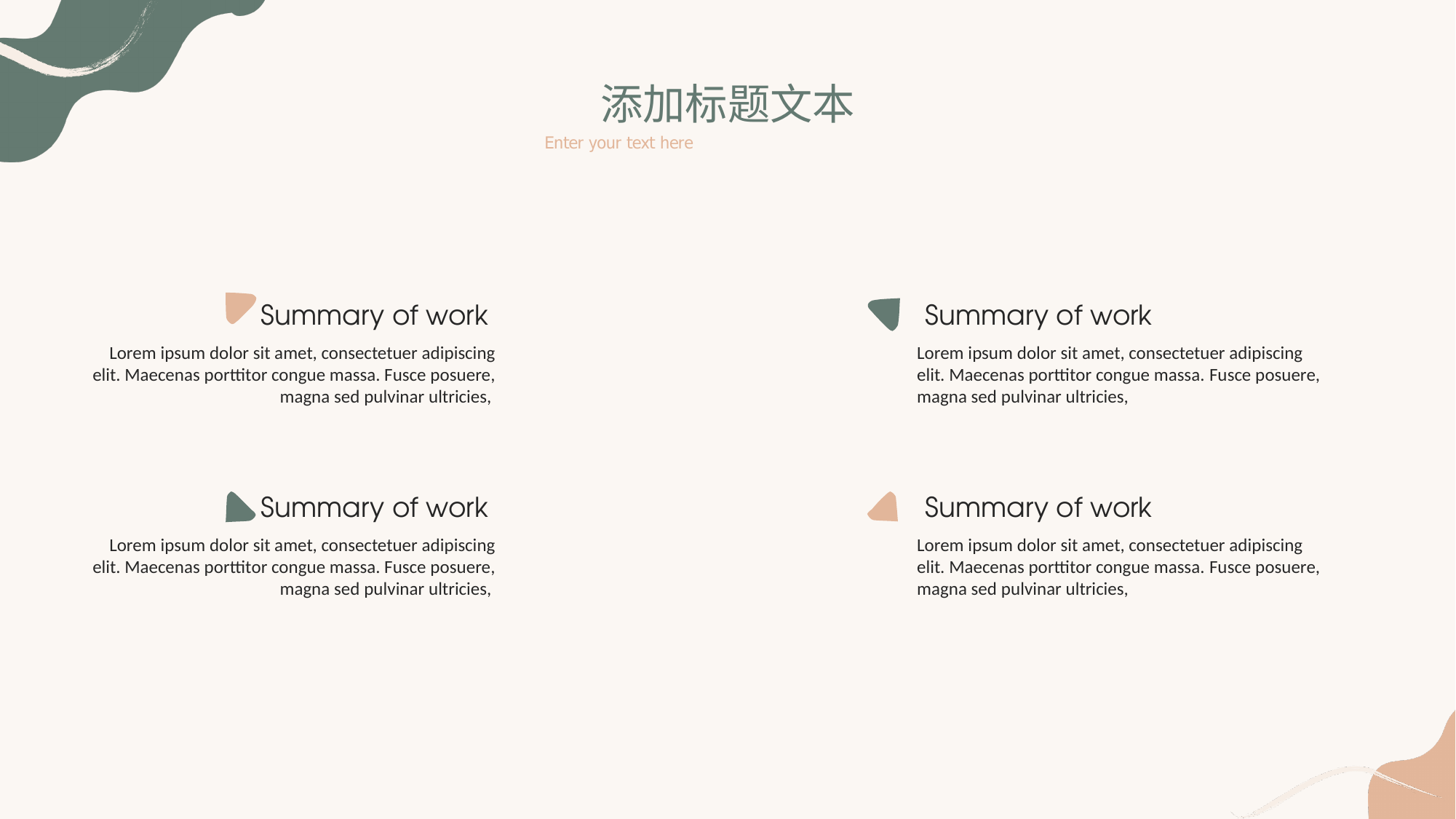

添加标题文本
Enter your text here
Summary of work
Summary of work

Lorem ipsum dolor sit amet, consectetuer adipiscing elit. Maecenas porttitor congue massa. Fusce posuere, magna sed pulvinar ultricies,
Lorem ipsum dolor sit amet, consectetuer adipiscing elit. Maecenas porttitor congue massa. Fusce posuere, magna sed pulvinar ultricies,
Summary of work
Summary of work

Lorem ipsum dolor sit amet, consectetuer adipiscing elit. Maecenas porttitor congue massa. Fusce posuere, magna sed pulvinar ultricies,
Lorem ipsum dolor sit amet, consectetuer adipiscing elit. Maecenas porttitor congue massa. Fusce posuere, magna sed pulvinar ultricies,